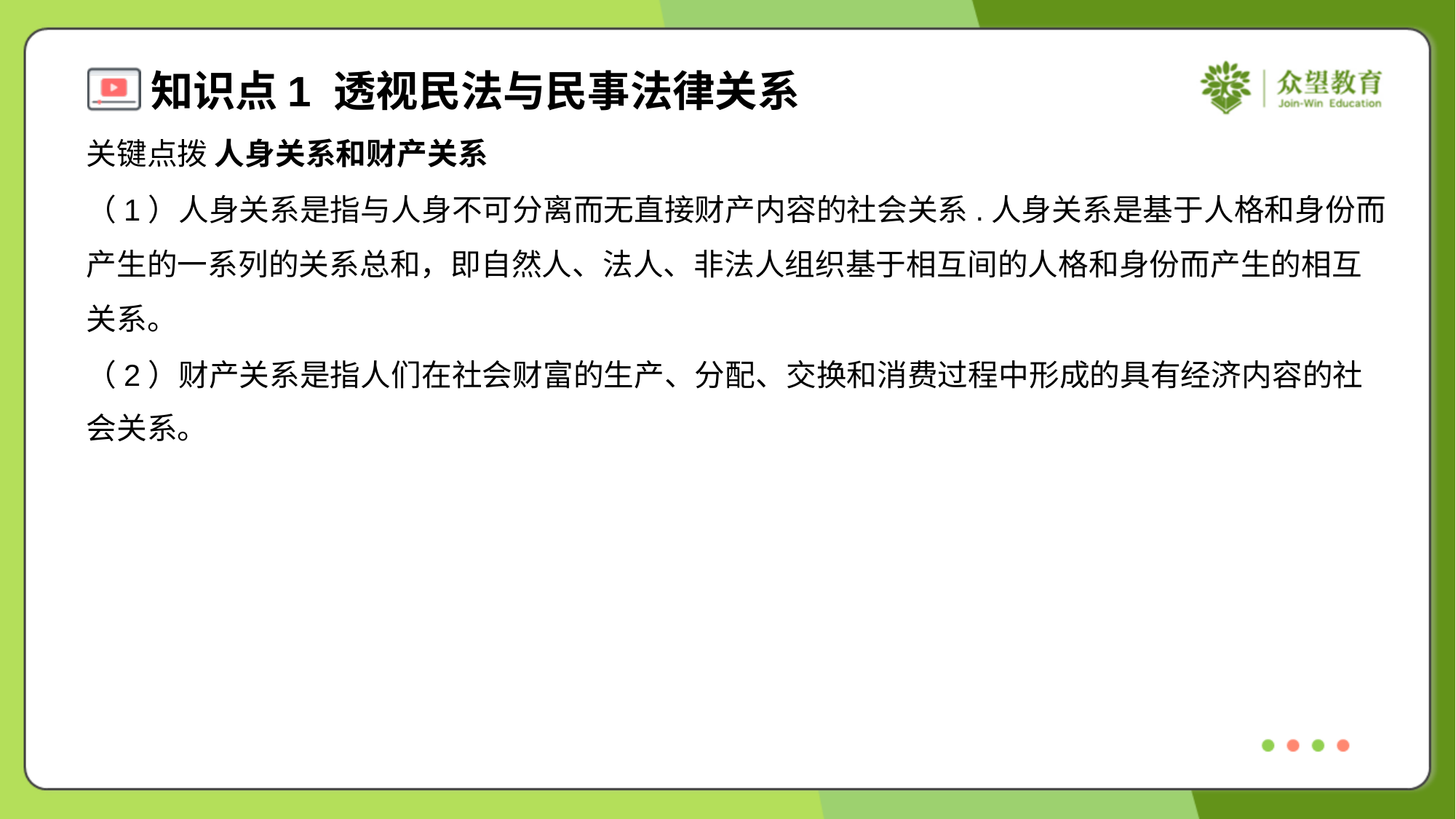

关键点拨 人身关系和财产关系
（1）人身关系是指与人身不可分离而无直接财产内容的社会关系.人身关系是基于人格和身份而
产生的一系列的关系总和，即自然人、法人、非法人组织基于相互间的人格和身份而产生的相互
关系。
（2）财产关系是指人们在社会财富的生产、分配、交换和消费过程中形成的具有经济内容的社
会关系。